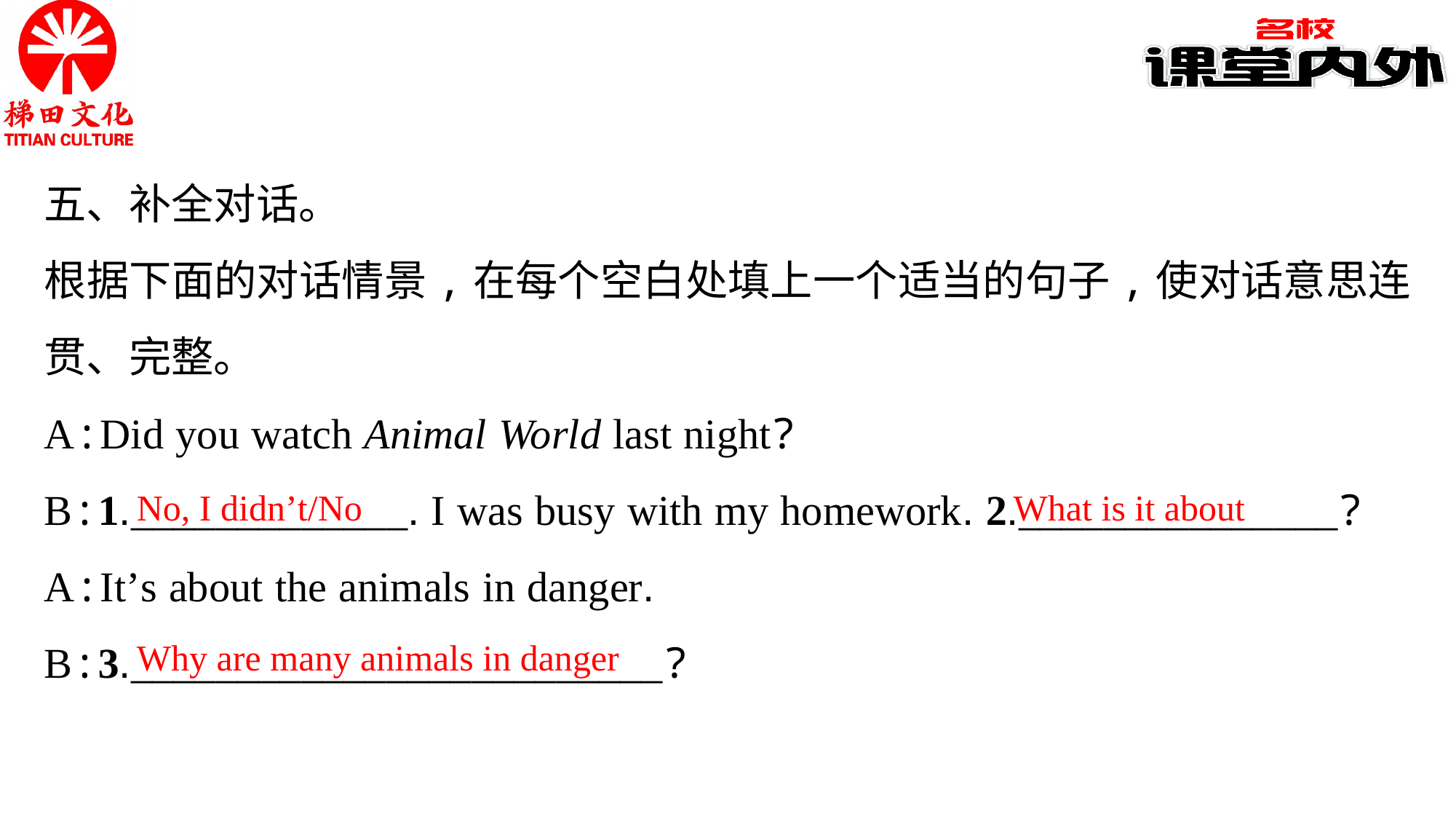

五、补全对话。
根据下面的对话情景,在每个空白处填上一个适当的句子,使对话意思连贯、完整。
A:Did you watch Animal World last night?
B:1._____________. I was busy with my homework. 2._______________?
A:It’s about the animals in danger.
B:3._________________________?
No, I didn’t/No
What is it about
Why are many animals in danger